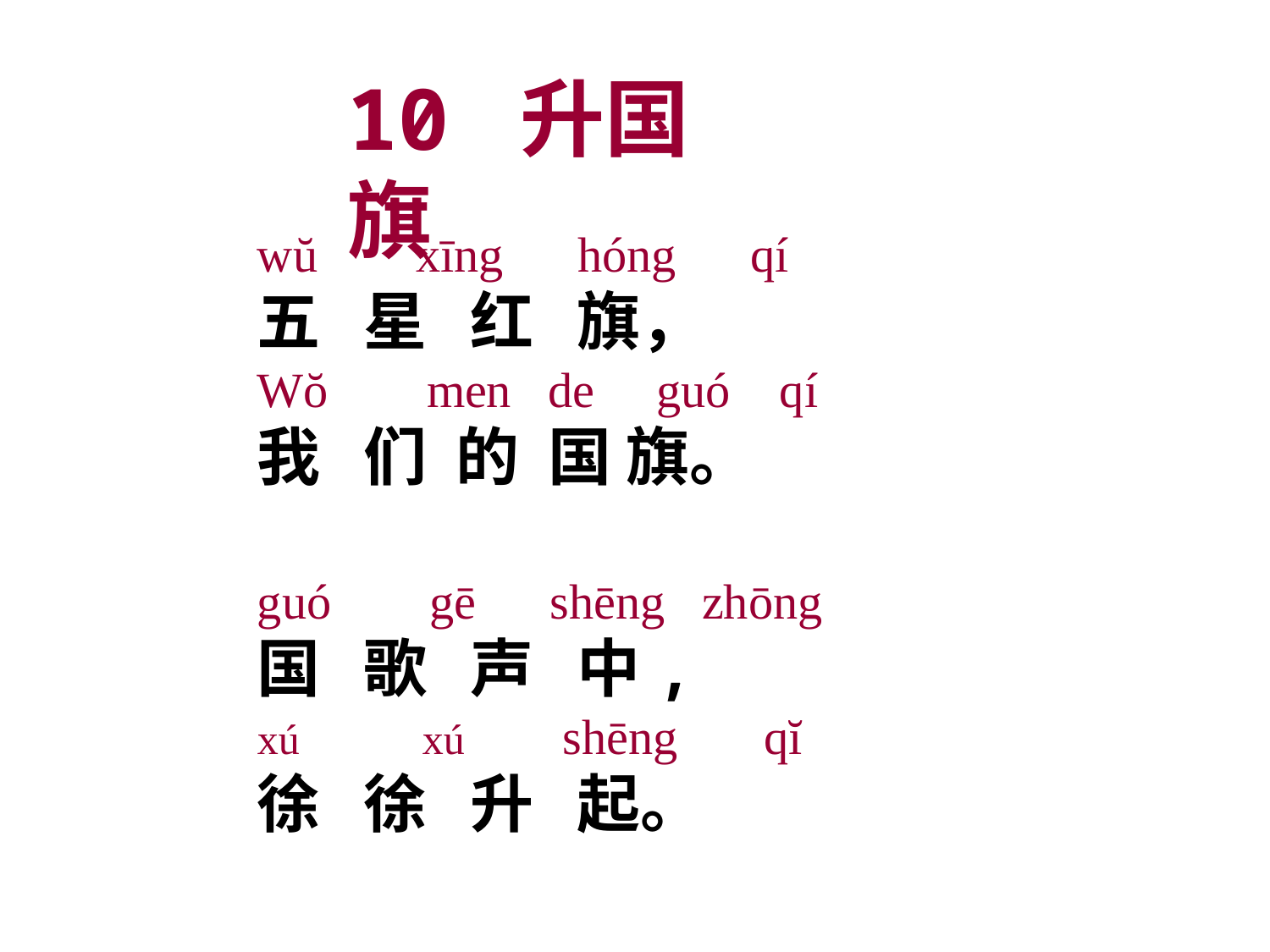

10 升国旗
wŭ        xīng      hóng      qí
五   星   红   旗，
Wŏ        men   de     guó    qí
我   们  的  国 旗。

guó        gē      shēng   zhōng
国   歌   声   中,
xú          xú        shēng       qĭ
徐   徐   升   起。